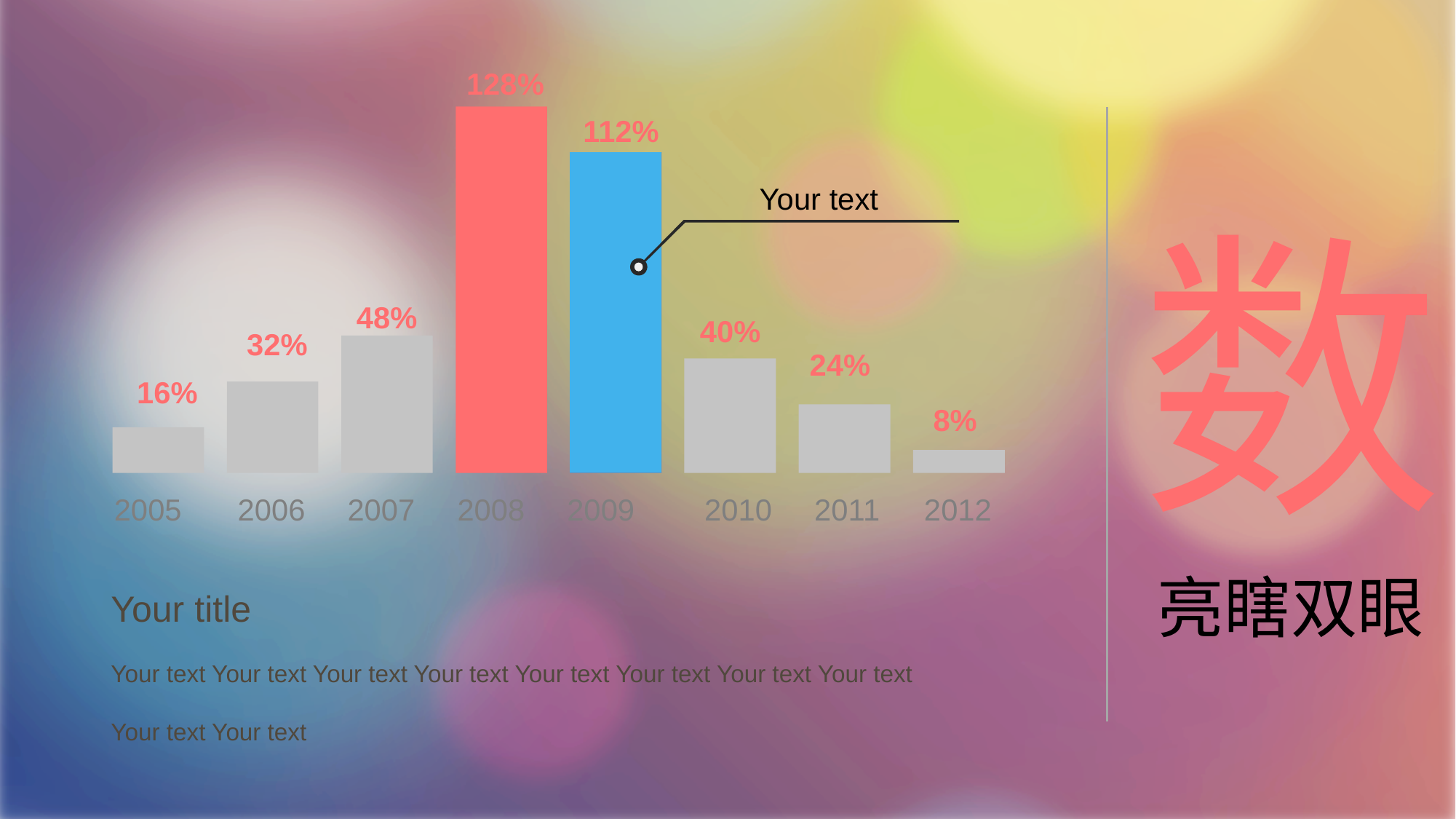

128%

112%

Your text

48%
40%
32%

24%

16%

8%

2005
2006
2007
2008
2009
2010
2011
2012
数
Your title
Your text Your text Your text Your text Your text Your text Your text Your text Your text Your text
亮瞎双眼